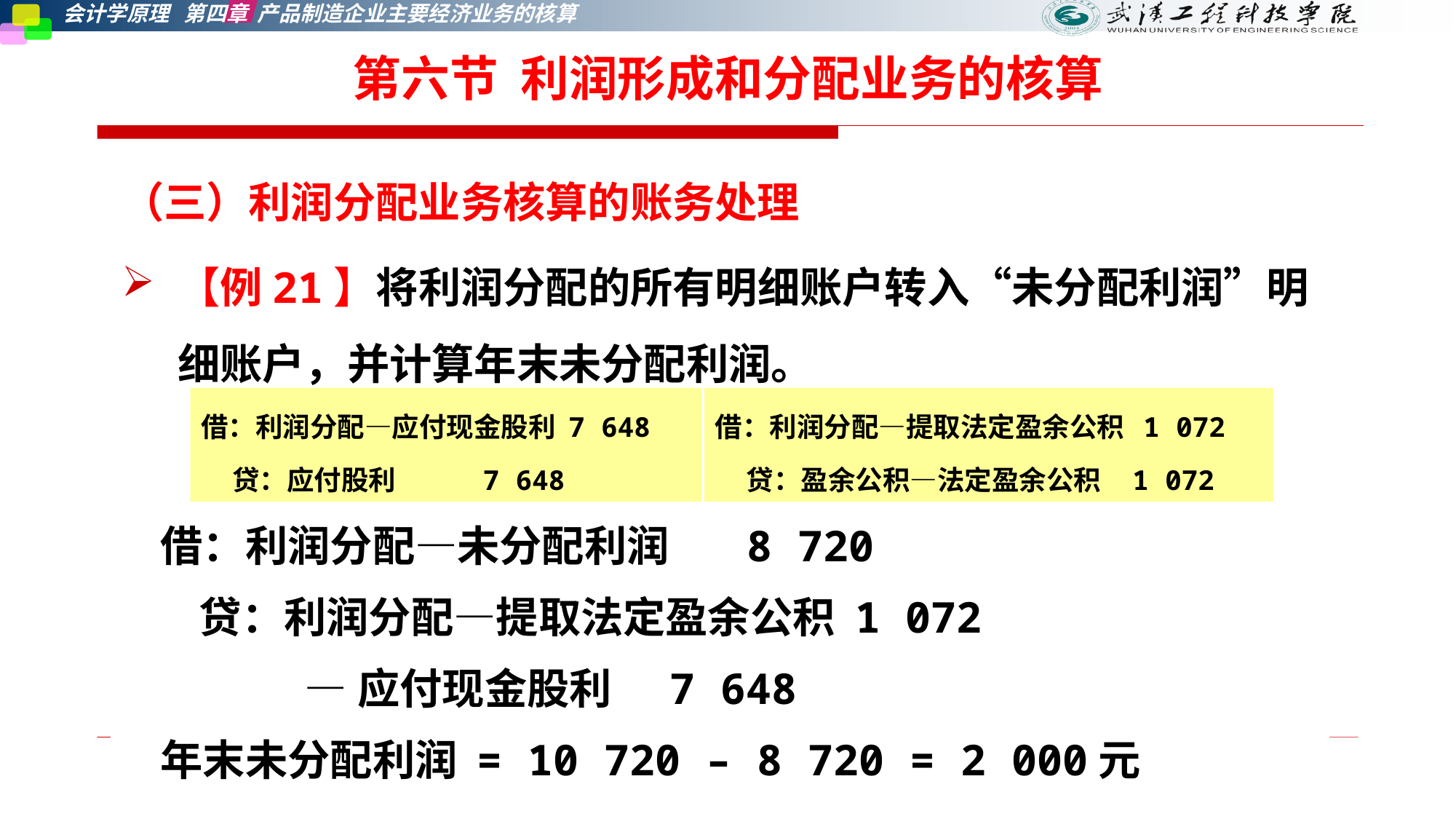

# 第六节  利润形成和分配业务的核算
（三）利润分配业务核算的账务处理
【例21】将利润分配的所有明细账户转入“未分配利润”明细账户，并计算年末未分配利润。

   借：利润分配—未分配利润       8 720
       贷：利润分配—提取法定盈余公积 1 072
                   —应付现金股利     7 648
   年末未分配利润 = 10 720 – 8 720 = 2 000元

借：利润分配—应付现金股利 7 648
    贷：应付股利             7 648
借：利润分配—提取法定盈余公积  1 072
    贷：盈余公积—法定盈余公积    1 072